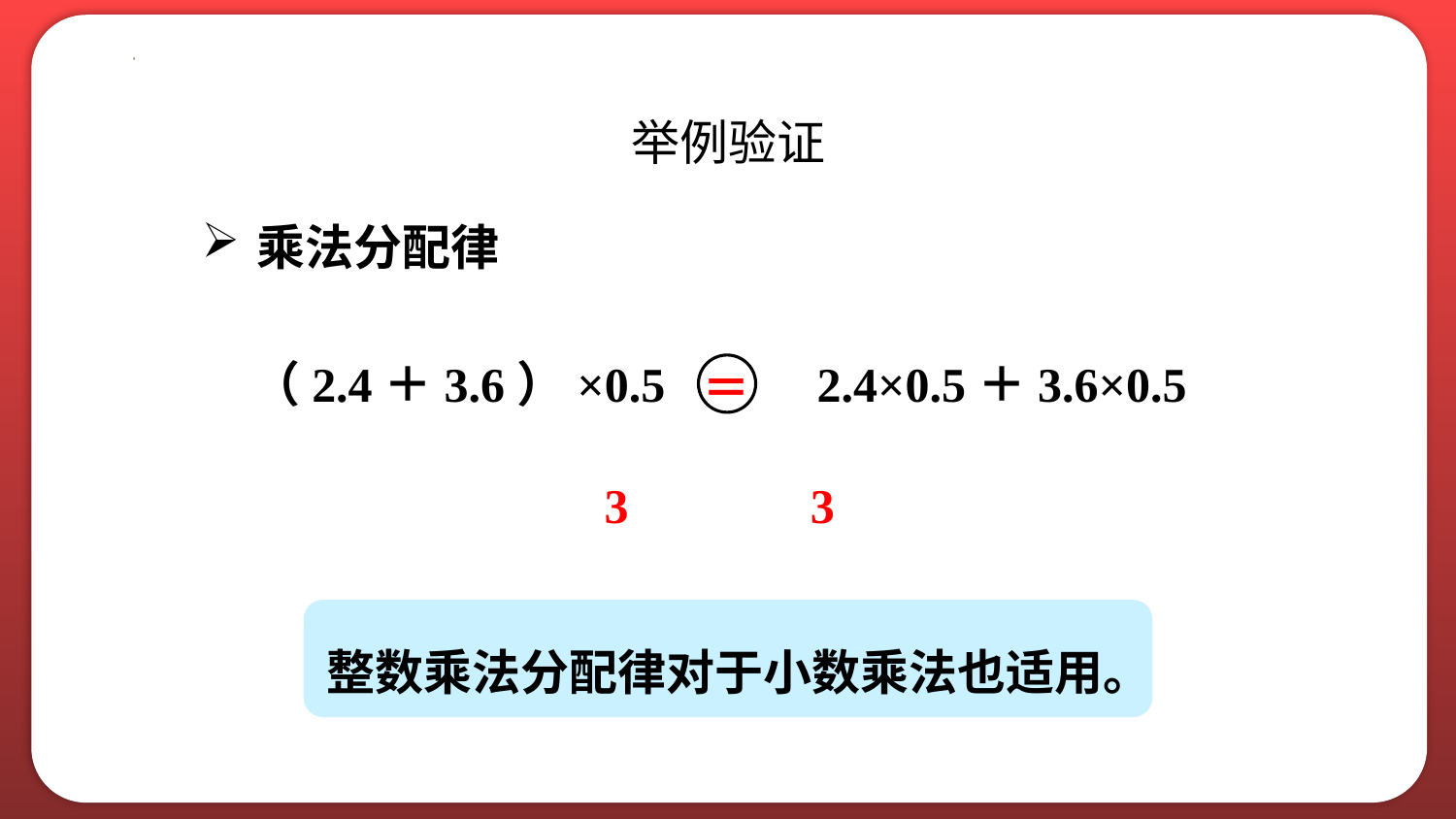

举例验证
乘法分配律
（2.4＋3.6）×0.5
2.4×0.5＋3.6×0.5

＝
3
3

整数乘法分配律对于小数乘法也适用。